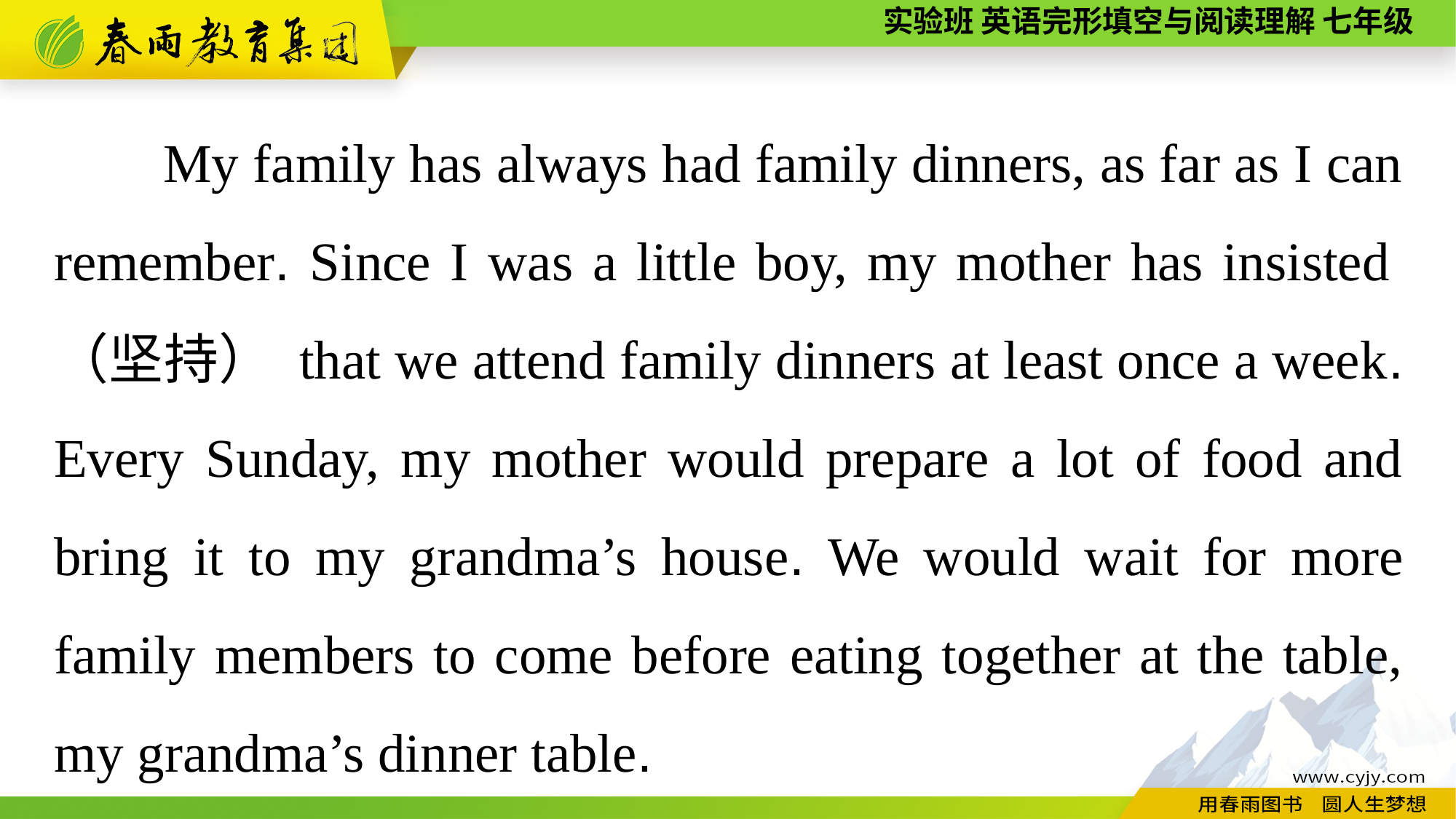

My family has always had family dinners, as far as I can remember. Since I was a little boy, my mother has insisted（坚持） that we attend family dinners at least once a week.
Every Sunday, my mother would prepare a lot of food and bring it to my grandma’s house. We would wait for more family members to come before eating together at the table, my grandma’s dinner table.